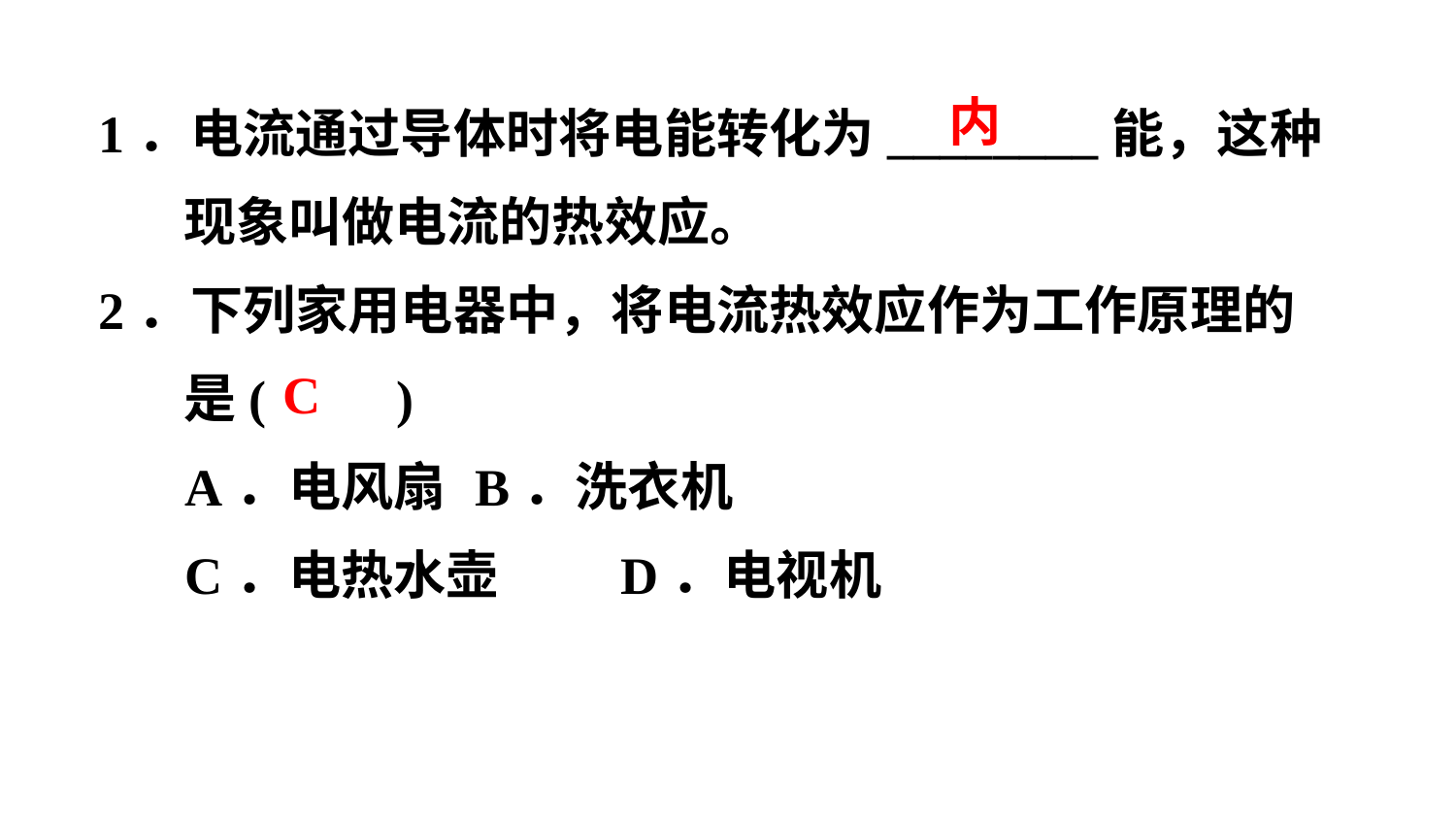

1．电流通过导体时将电能转化为________能，这种现象叫做电流的热效应。
2．下列家用电器中，将电流热效应作为工作原理的是(　　)
A．电风扇  	B．洗衣机
C．电热水壶  	D．电视机
内
C